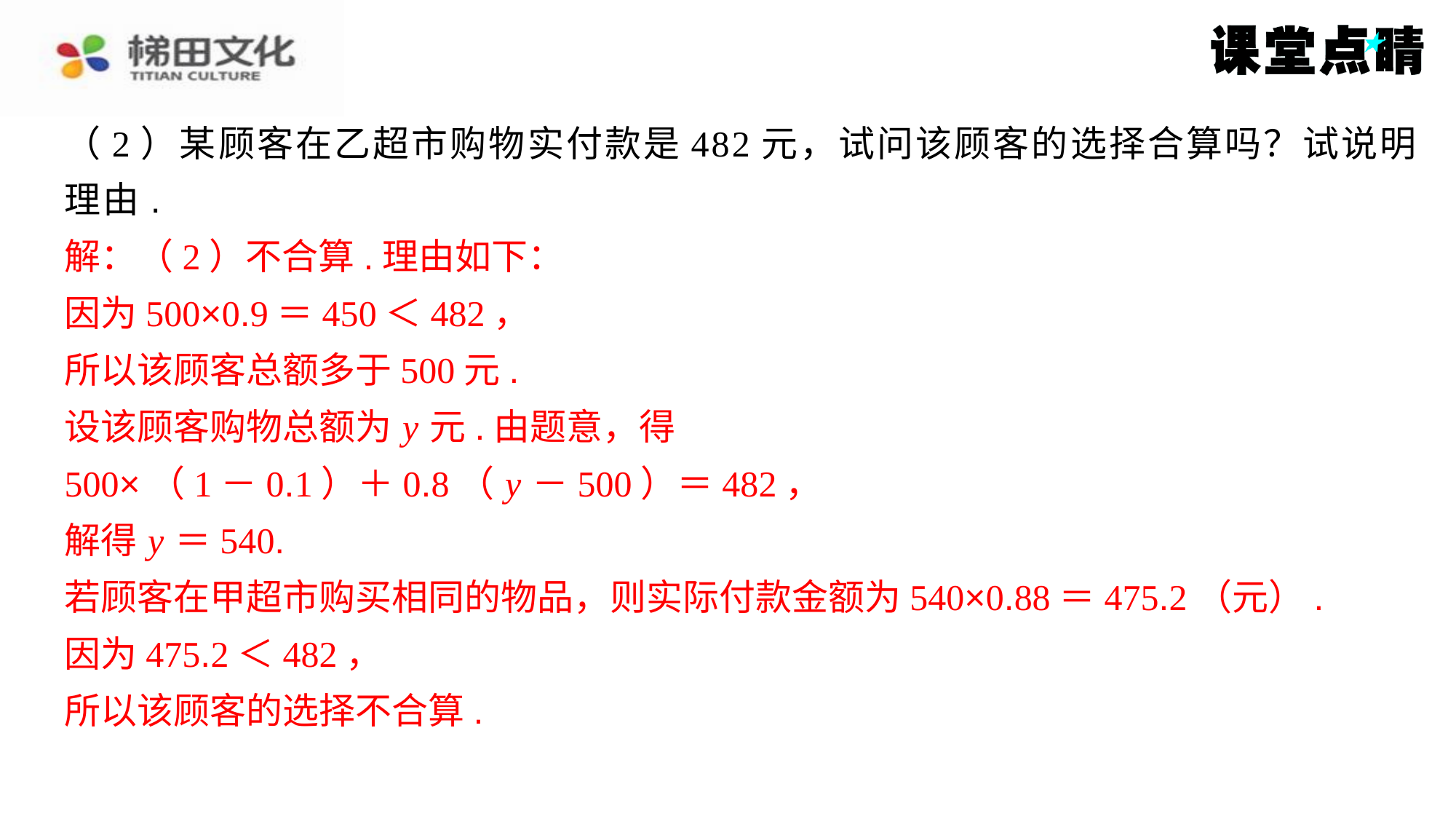

（2）某顾客在乙超市购物实付款是482元，试问该顾客的选择合算吗？试说明
理由.
解：（2）不合算.理由如下：
因为500×0.9＝450＜482，
所以该顾客总额多于500元.
设该顾客购物总额为 y 元.由题意，得
500×（1－0.1）＋0.8（ y －500）＝482，
解得 y ＝540.
若顾客在甲超市购买相同的物品，则实际付款金额为540×0.88＝475.2（元）.
因为475.2＜482，
所以该顾客的选择不合算.
解：（2）不合算.理由如下：
因为500×0.9＝450＜482，
所以该顾客总额多于500元.
设该顾客购物总额为 y 元.由题意，得
500×（1－0.1）＋0.8（ y －500）＝482，
解得 y ＝540.
若顾客在甲超市购买相同的物品，则实际付款金额为540×0.88＝475.2（元）.
因为475.2＜482，
所以该顾客的选择不合算.